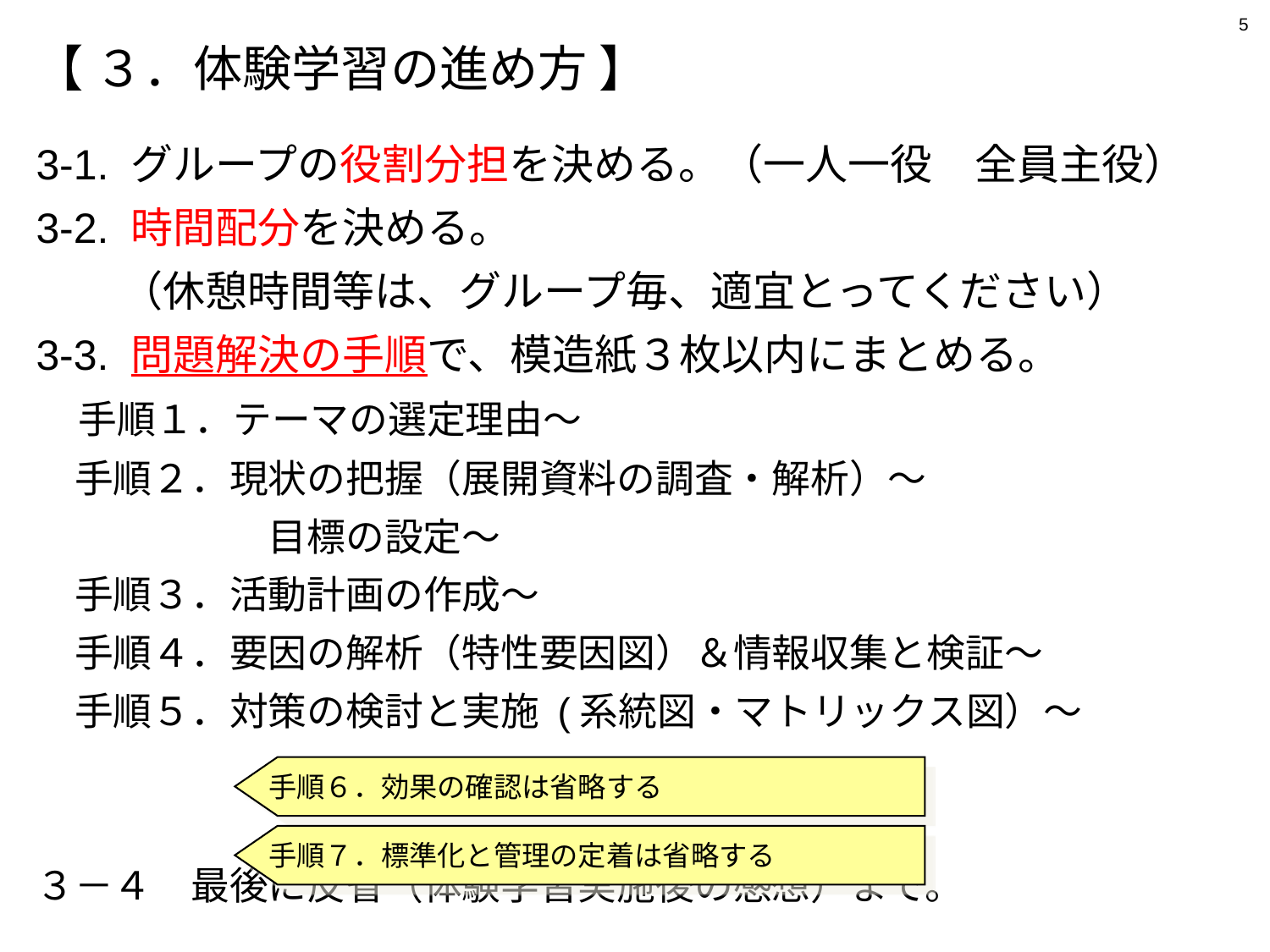

5
【 ３．体験学習の進め方 】
3-1. グループの役割分担を決める。（一人一役　全員主役）
3-2. 時間配分を決める。
　　（休憩時間等は、グループ毎、適宜とってください）
3-3. 問題解決の手順で、模造紙３枚以内にまとめる。
　手順１．テーマの選定理由～
　手順２．現状の把握（展開資料の調査・解析）～
　　　　　　目標の設定～
　手順３．活動計画の作成～
　手順４．要因の解析（特性要因図）＆情報収集と検証～
　手順５．対策の検討と実施 (系統図・マトリックス図）～

３－４　最後に反省（体験学習実施後の感想）まで。
手順６．効果の確認は省略する
手順７．標準化と管理の定着は省略する